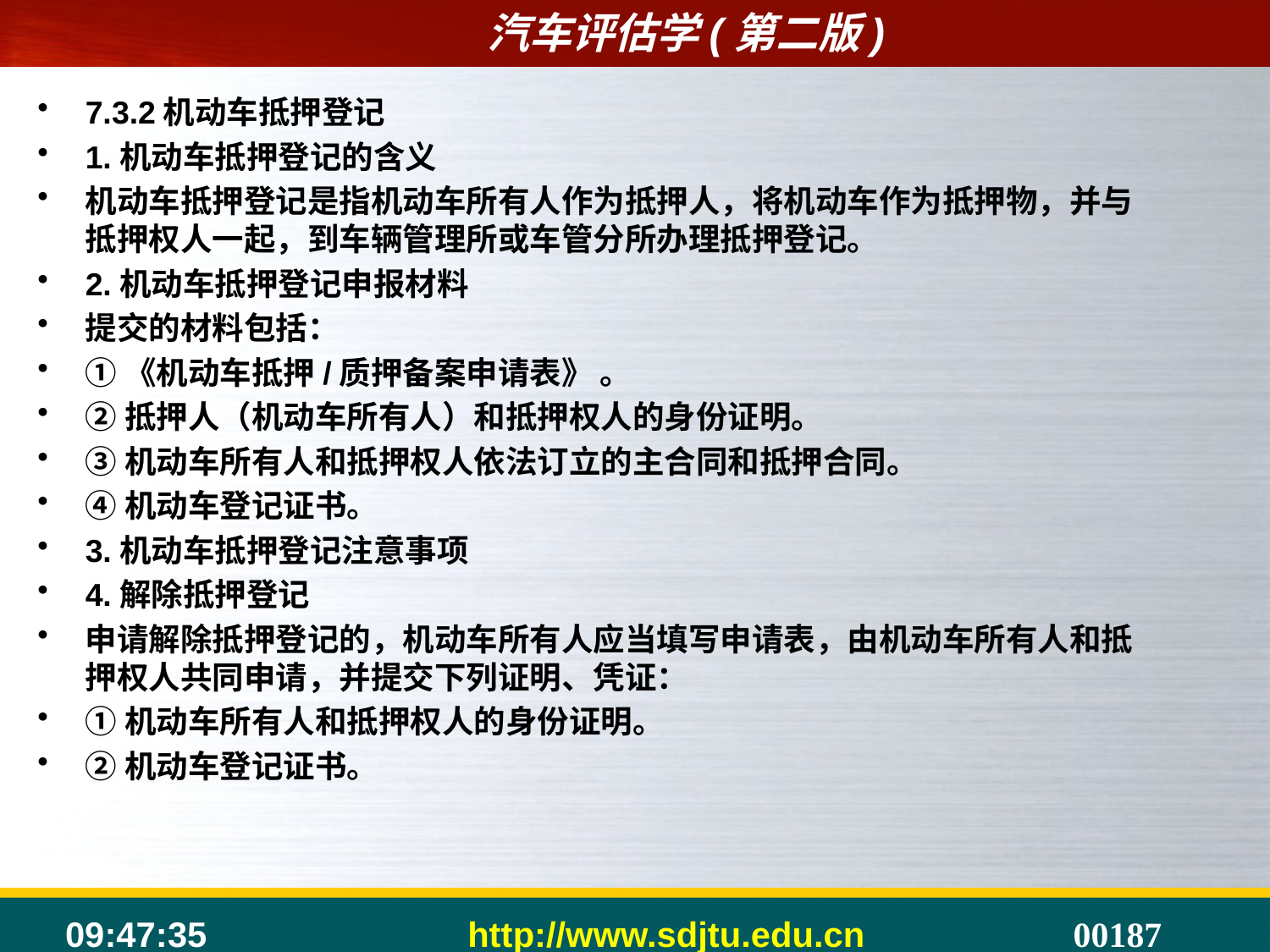

7.3.2机动车抵押登记
1.机动车抵押登记的含义
机动车抵押登记是指机动车所有人作为抵押人，将机动车作为抵押物，并与抵押权人一起，到车辆管理所或车管分所办理抵押登记。
2.机动车抵押登记申报材料
提交的材料包括：
①《机动车抵押/质押备案申请表》 。
②抵押人（机动车所有人）和抵押权人的身份证明。
③机动车所有人和抵押权人依法订立的主合同和抵押合同。
④机动车登记证书。
3.机动车抵押登记注意事项
4.解除抵押登记
申请解除抵押登记的，机动车所有人应当填写申请表，由机动车所有人和抵押权人共同申请，并提交下列证明、凭证：
①机动车所有人和抵押权人的身份证明。
②机动车登记证书。